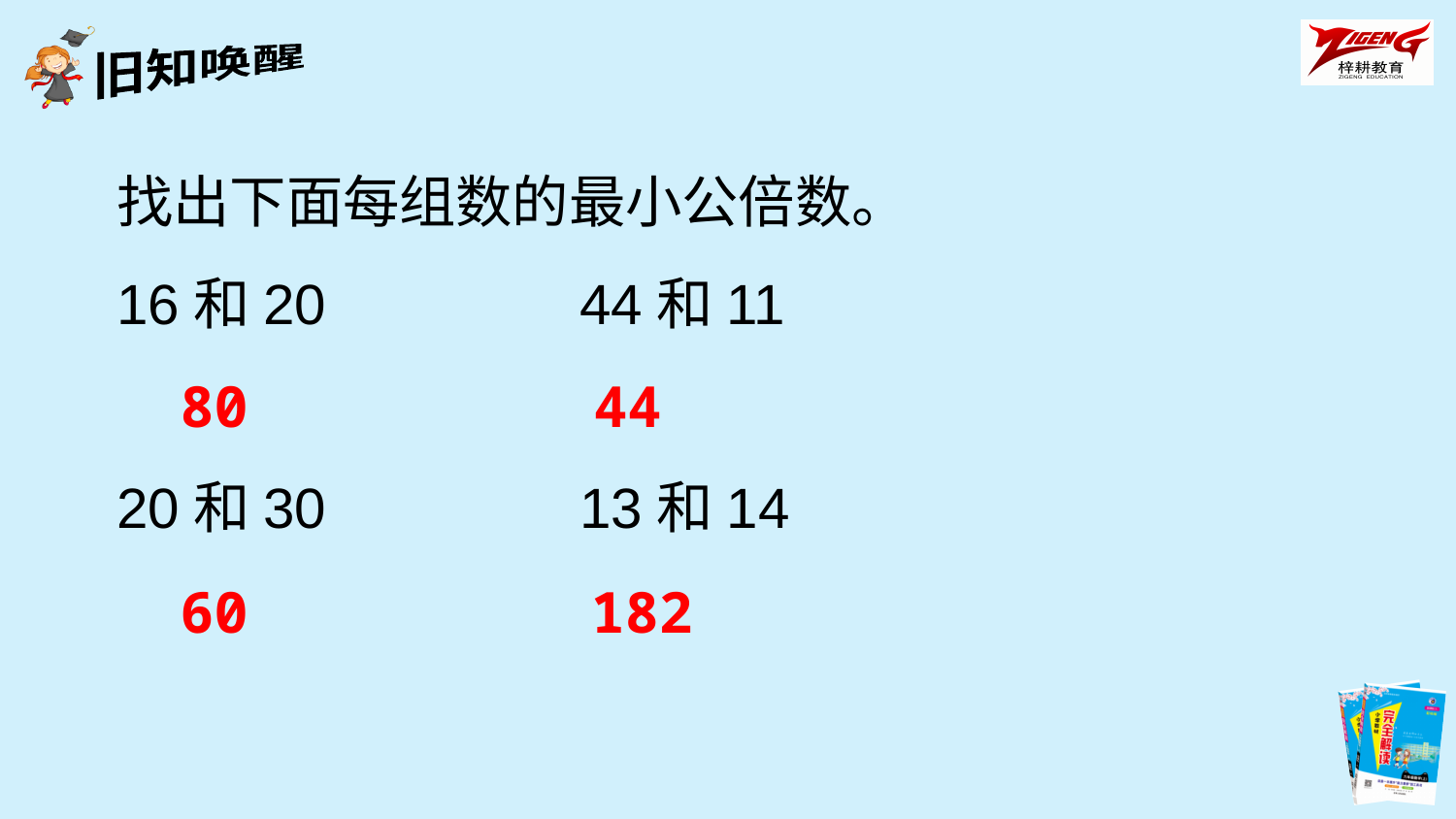

找出下面每组数的最小公倍数。
16和20　　　　44和11

20和30　　　　13和14
80
44
60
182